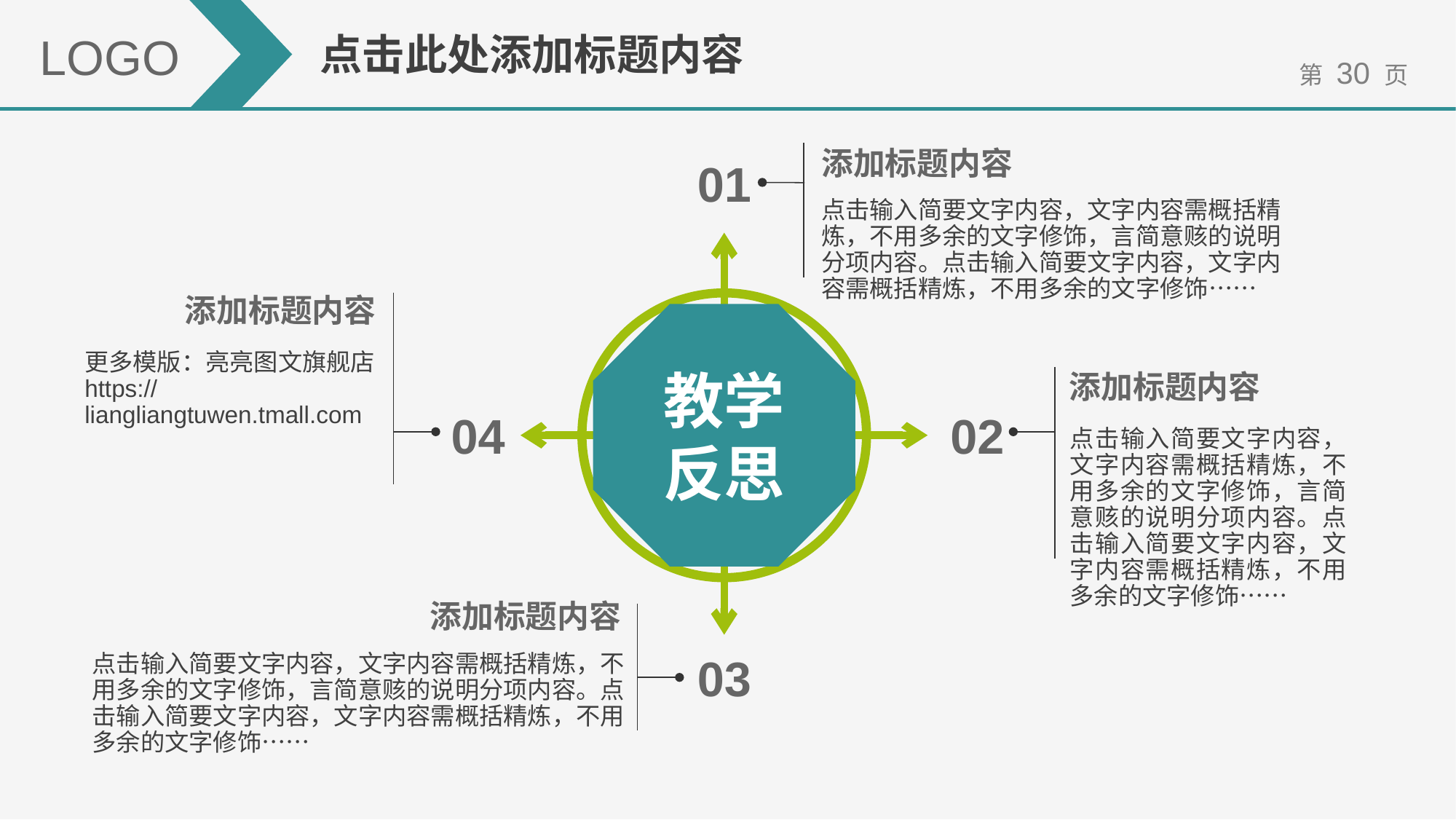

LOGO
点击此处添加标题内容
添加标题内容
01
点击输入简要文字内容，文字内容需概括精炼，不用多余的文字修饰，言简意赅的说明分项内容。点击输入简要文字内容，文字内容需概括精炼，不用多余的文字修饰……
添加标题内容

更多模版：亮亮图文旗舰店https://liangliangtuwen.tmall.com
教学反思
添加标题内容
04
02
点击输入简要文字内容，文字内容需概括精炼，不用多余的文字修饰，言简意赅的说明分项内容。点击输入简要文字内容，文字内容需概括精炼，不用多余的文字修饰……
添加标题内容
03
点击输入简要文字内容，文字内容需概括精炼，不用多余的文字修饰，言简意赅的说明分项内容。点击输入简要文字内容，文字内容需概括精炼，不用多余的文字修饰……